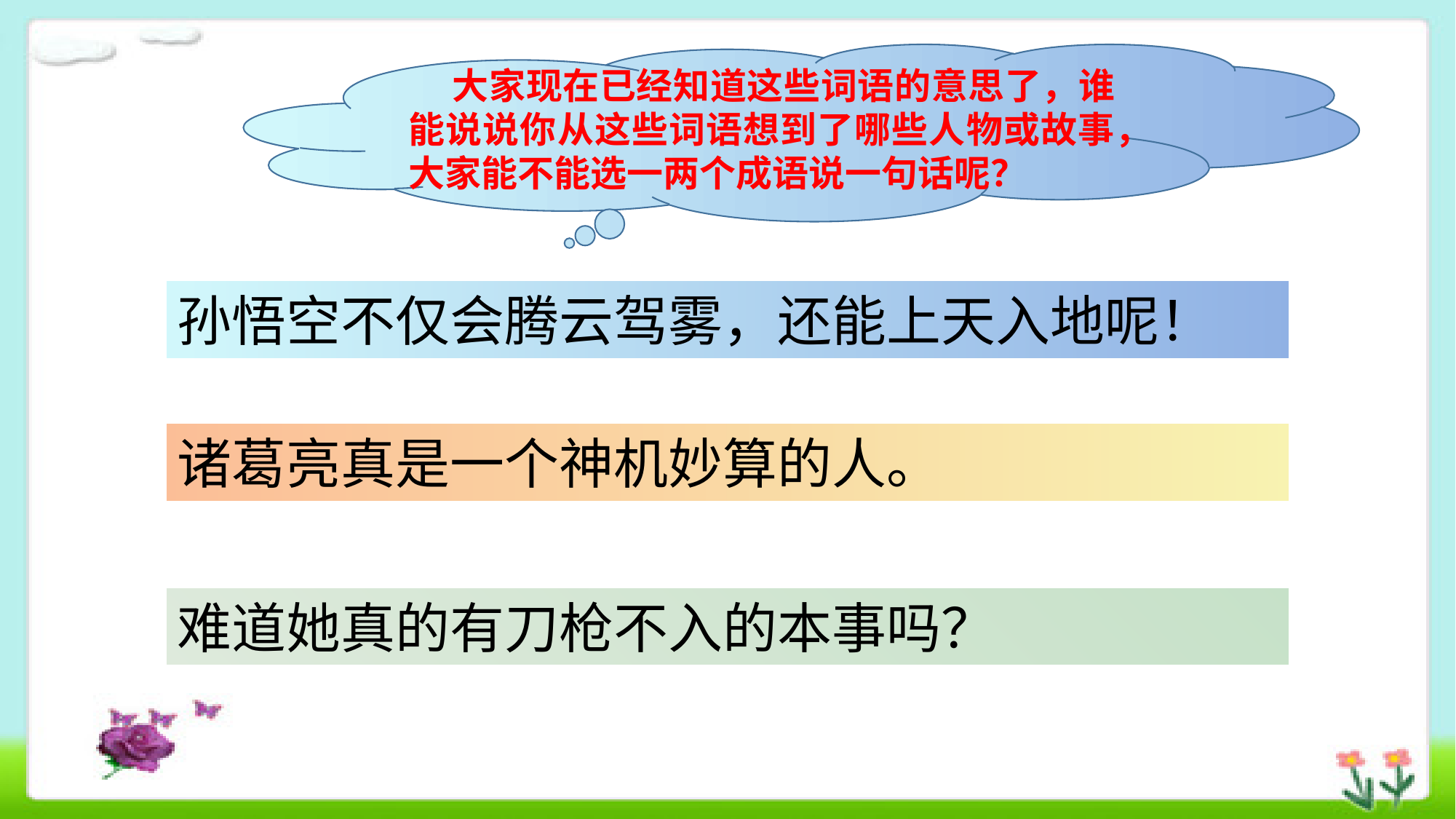

大家现在已经知道这些词语的意思了，谁能说说你从这些词语想到了哪些人物或故事，大家能不能选一两个成语说一句话呢？
孙悟空不仅会腾云驾雾，还能上天入地呢！
诸葛亮真是一个神机妙算的人。
难道她真的有刀枪不入的本事吗？